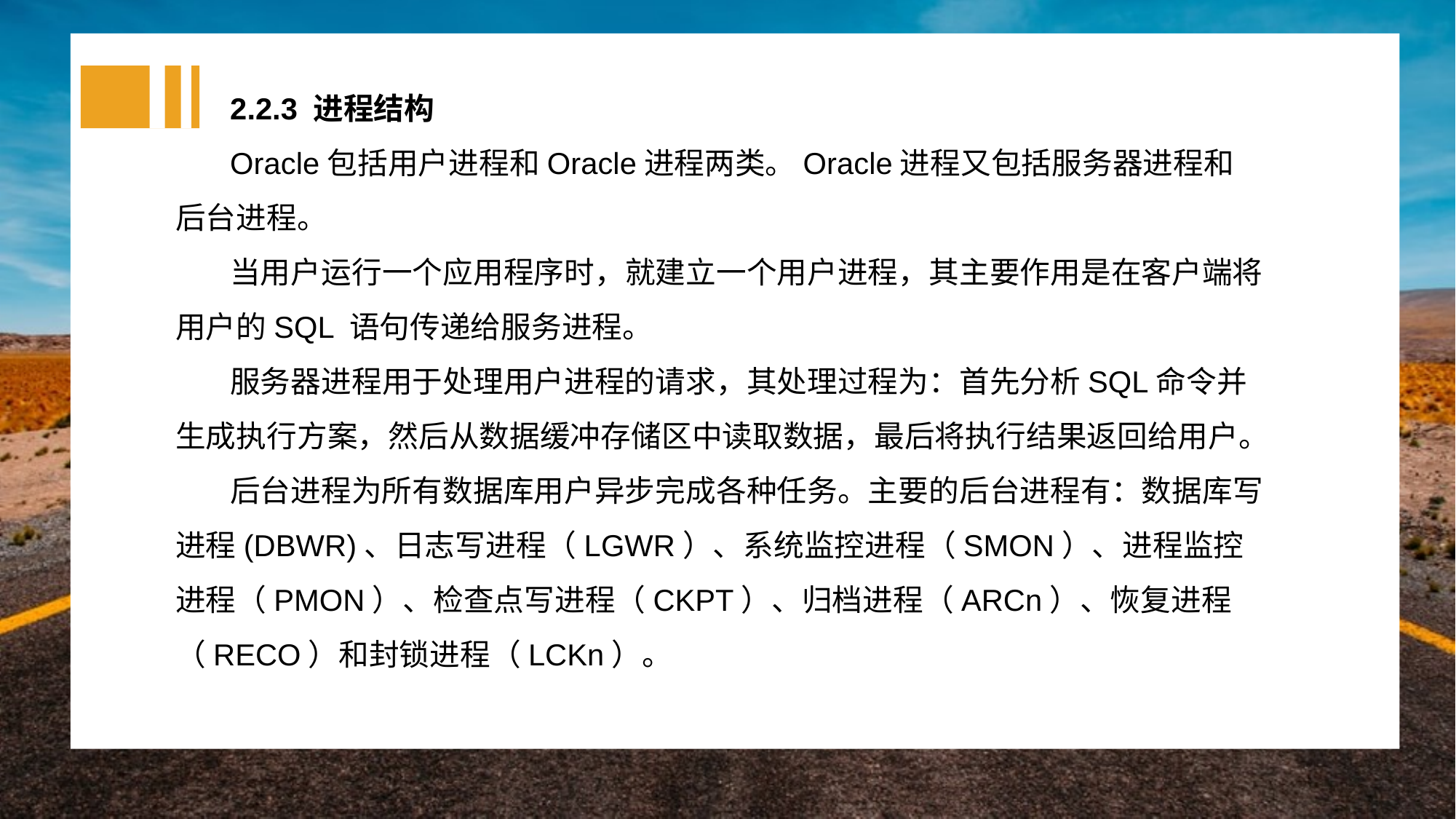

2.2.3 进程结构
Oracle包括用户进程和Oracle进程两类。Oracle进程又包括服务器进程和后台进程。
当用户运行一个应用程序时，就建立一个用户进程，其主要作用是在客户端将用户的SQL 语句传递给服务进程。
服务器进程用于处理用户进程的请求，其处理过程为：首先分析SQL命令并生成执行方案，然后从数据缓冲存储区中读取数据，最后将执行结果返回给用户。
后台进程为所有数据库用户异步完成各种任务。主要的后台进程有：数据库写进程(DBWR)、日志写进程（LGWR）、系统监控进程（SMON）、进程监控进程（PMON）、检查点写进程（CKPT）、归档进程（ARCn）、恢复进程（RECO）和封锁进程（LCKn）。